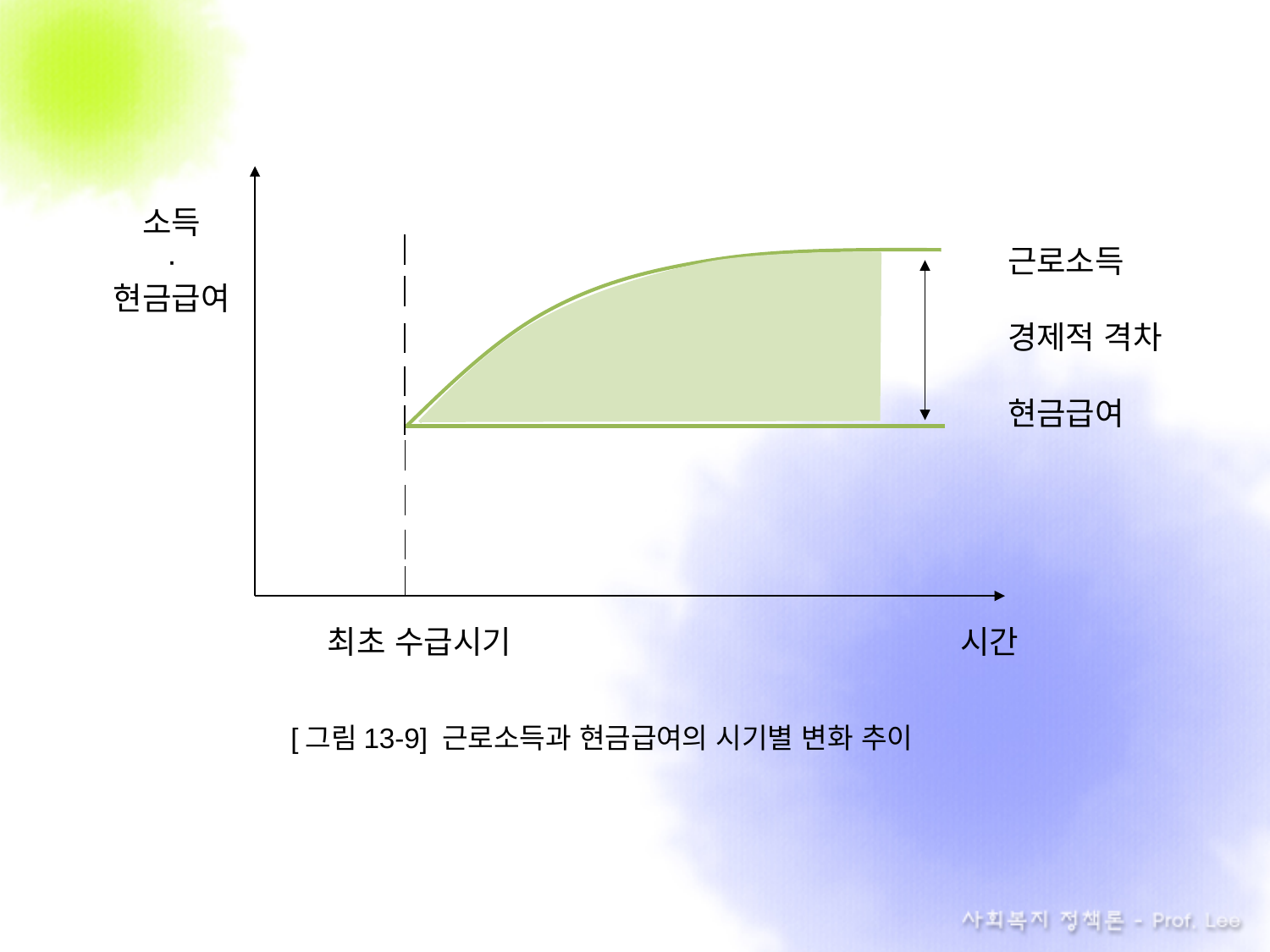

소득
·
현금급여
근로소득

경제적 격차

현금급여

시간
최초 수급시기
[그림13-9] 근로소득과 현금급여의 시기별 변화 추이